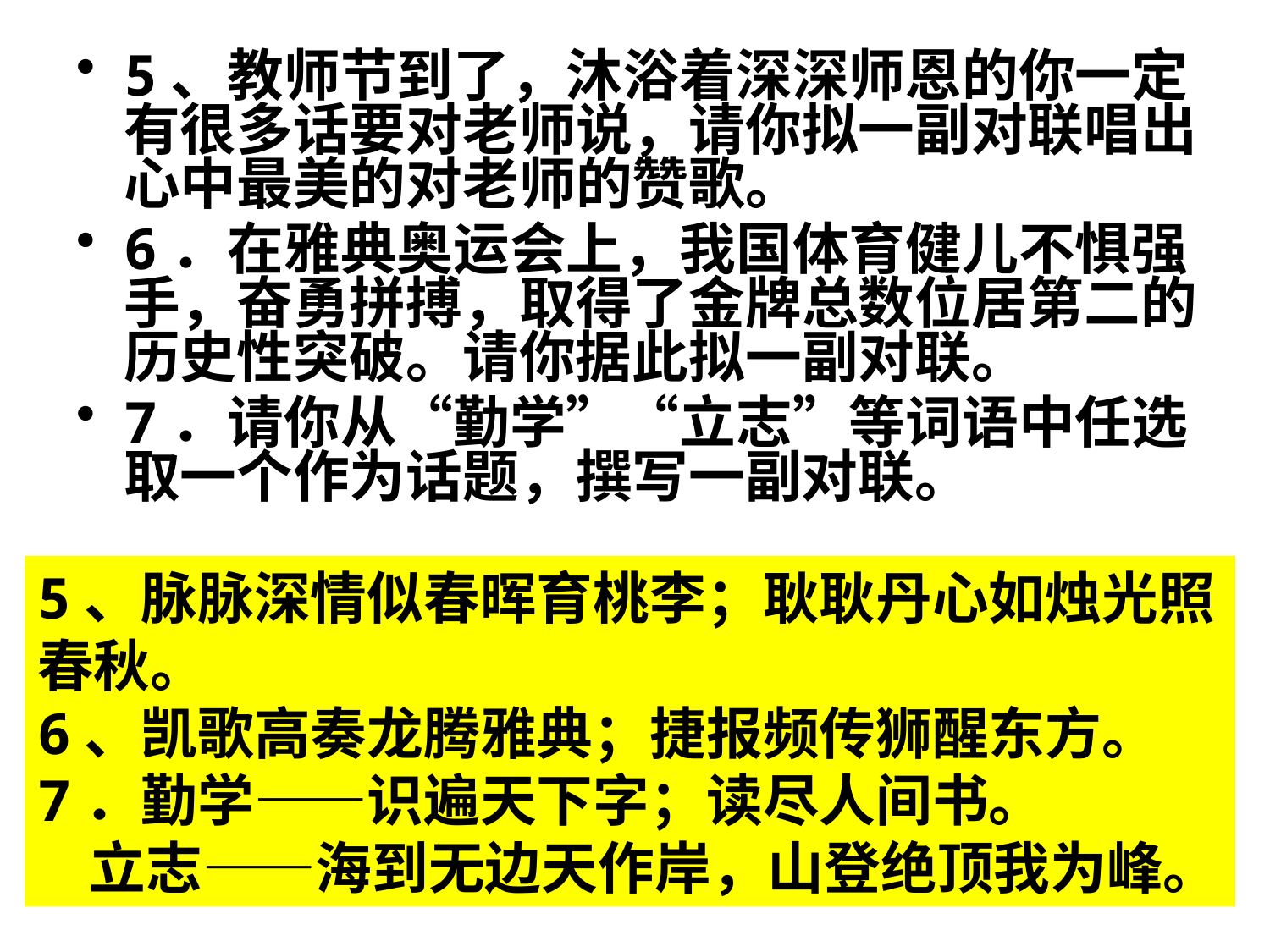

5、教师节到了，沐浴着深深师恩的你一定有很多话要对老师说，请你拟一副对联唱出心中最美的对老师的赞歌。
6．在雅典奥运会上，我国体育健儿不惧强手，奋勇拼搏，取得了金牌总数位居第二的历史性突破。请你据此拟一副对联。
7．请你从“勤学”“立志”等词语中任选取一个作为话题，撰写一副对联。
5、脉脉深情似春晖育桃李；耿耿丹心如烛光照春秋。
6、凯歌高奏龙腾雅典；捷报频传狮醒东方。
7．勤学——识遍天下字；读尽人间书。
   立志——海到无边天作岸，山登绝顶我为峰。